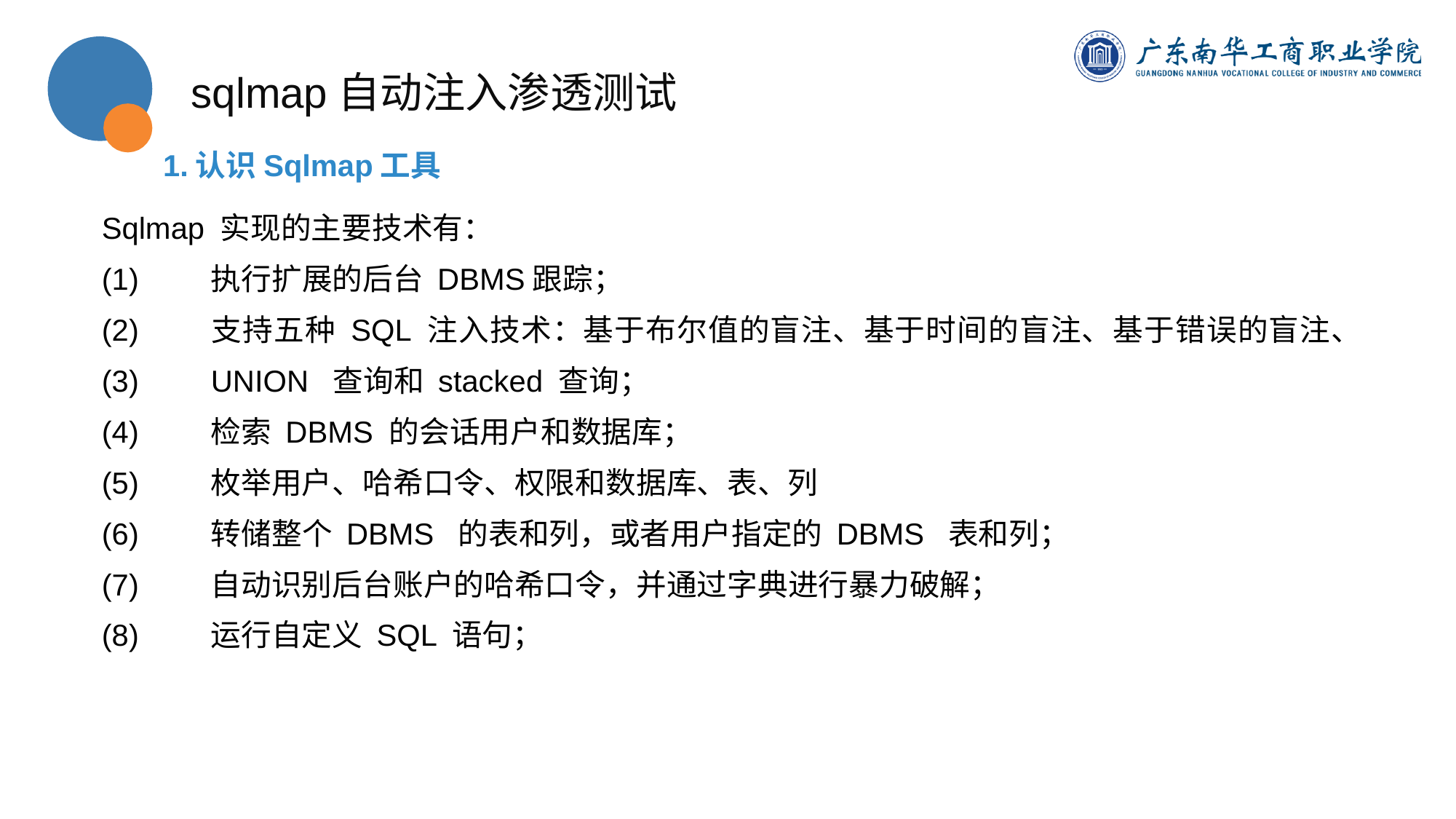

sqlmap自动注入渗透测试

1.认识Sqlmap工具
Sqlmap 实现的主要技术有：
(1)	执行扩展的后台 DBMS跟踪；
(2)	支持五种 SQL 注入技术：基于布尔值的盲注、基于时间的盲注、基于错误的盲注、
(3)	UNION  查询和 stacked 查询；
(4)	检索 DBMS 的会话用户和数据库；
(5)	枚举用户、哈希口令、权限和数据库、表、列
(6)	转储整个 DBMS  的表和列，或者用户指定的 DBMS  表和列；
(7)	自动识别后台账户的哈希口令，并通过字典进行暴力破解；
(8)	运行自定义 SQL 语句；